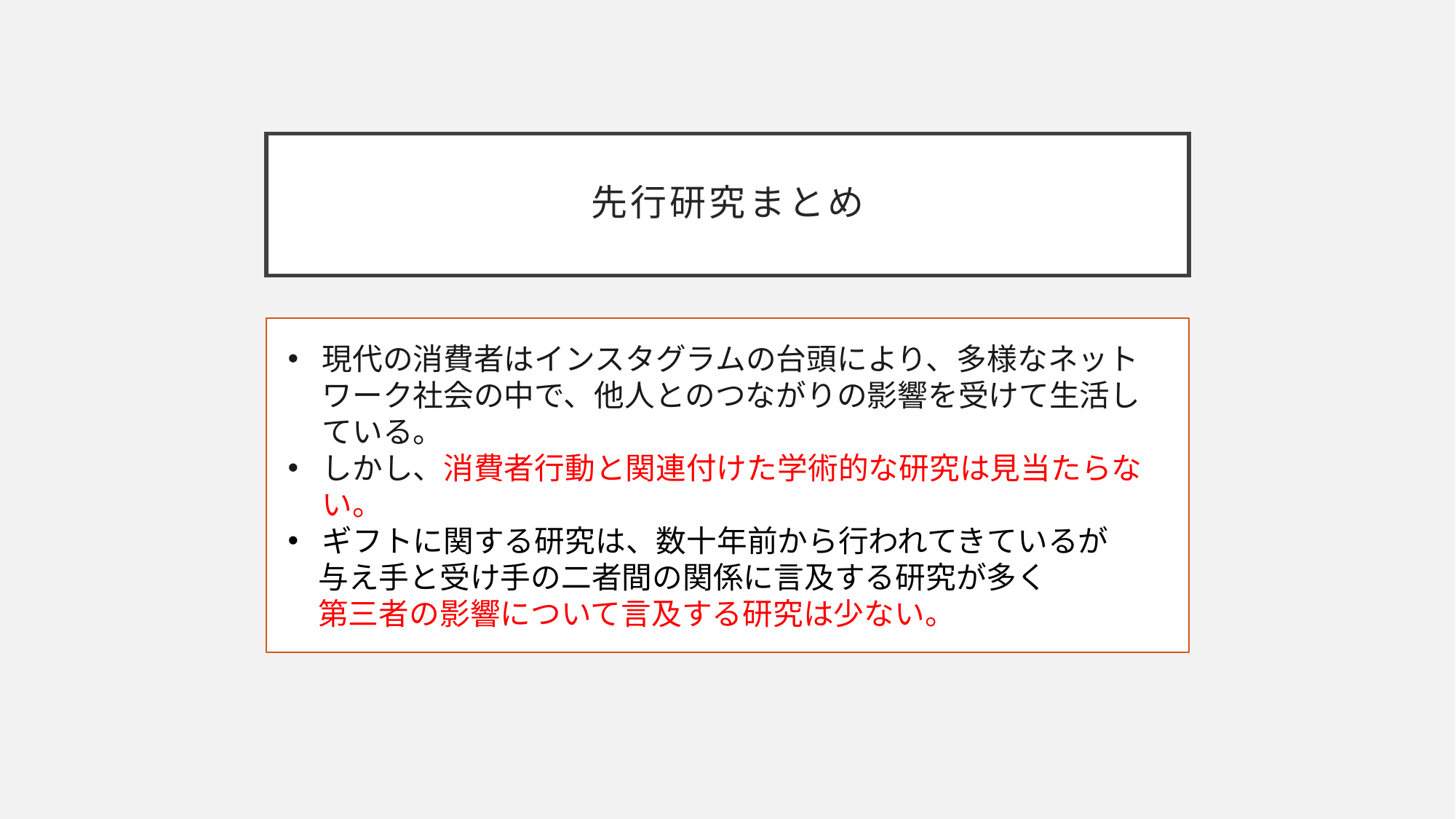

# 先行研究まとめ
現代の消費者はインスタグラムの台頭により、多様なネットワーク社会の中で、他人とのつながりの影響を受けて生活している。
しかし、消費者行動と関連付けた学術的な研究は見当たらない。
ギフトに関する研究は、数十年前から行われてきているが
　与え手と受け手の二者間の関係に言及する研究が多く
　第三者の影響について言及する研究は少ない。